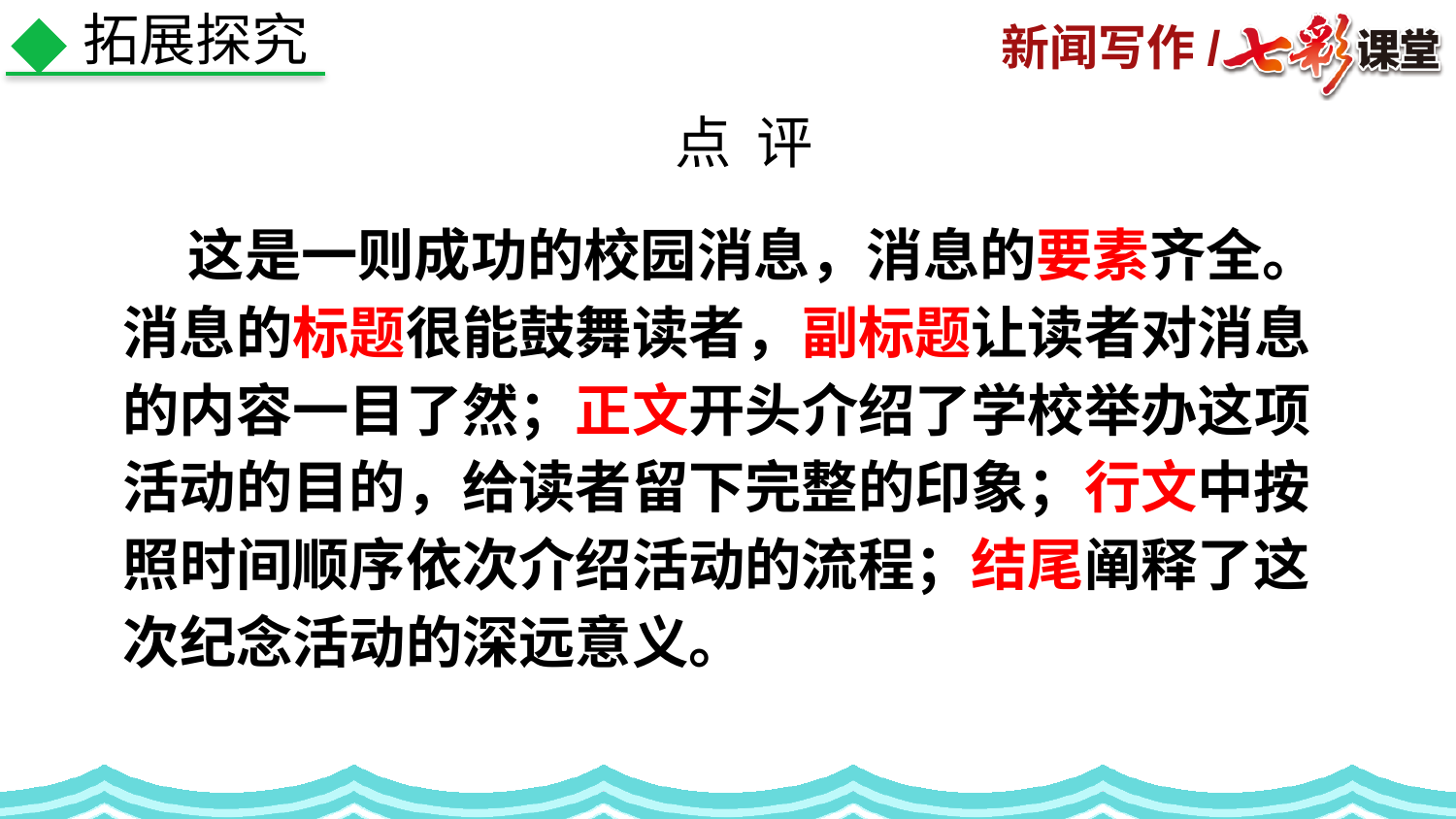

拓展探究

点  评
    这是一则成功的校园消息，消息的要素齐全。消息的标题很能鼓舞读者，副标题让读者对消息的内容一目了然；正文开头介绍了学校举办这项活动的目的，给读者留下完整的印象；行文中按照时间顺序依次介绍活动的流程；结尾阐释了这次纪念活动的深远意义。